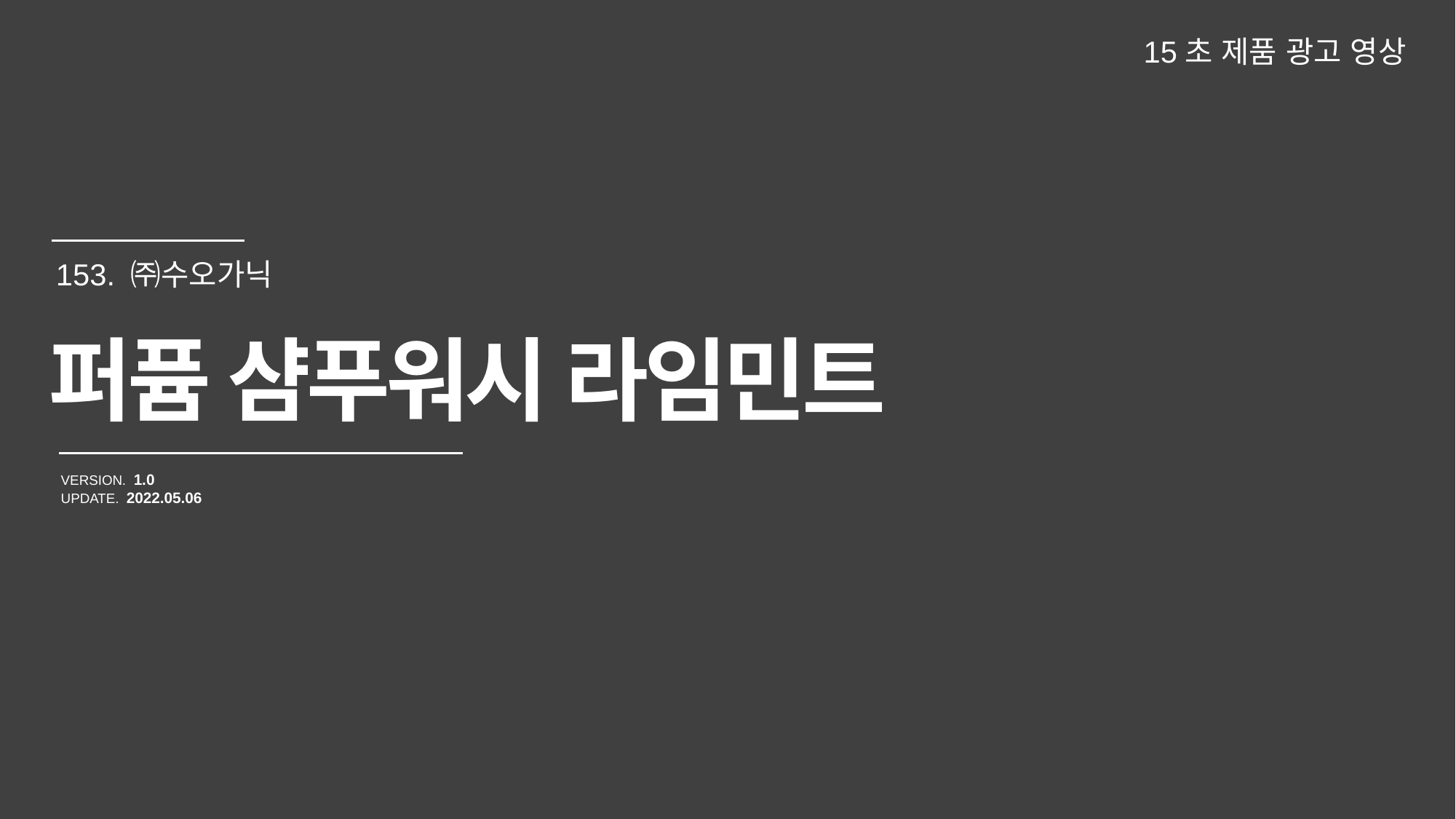

15초 제품 광고 영상
퍼퓸 샴푸워시 라임민트
VERSION.  1.0
UPDATE.  2022.05.06

153. ㈜수오가닉